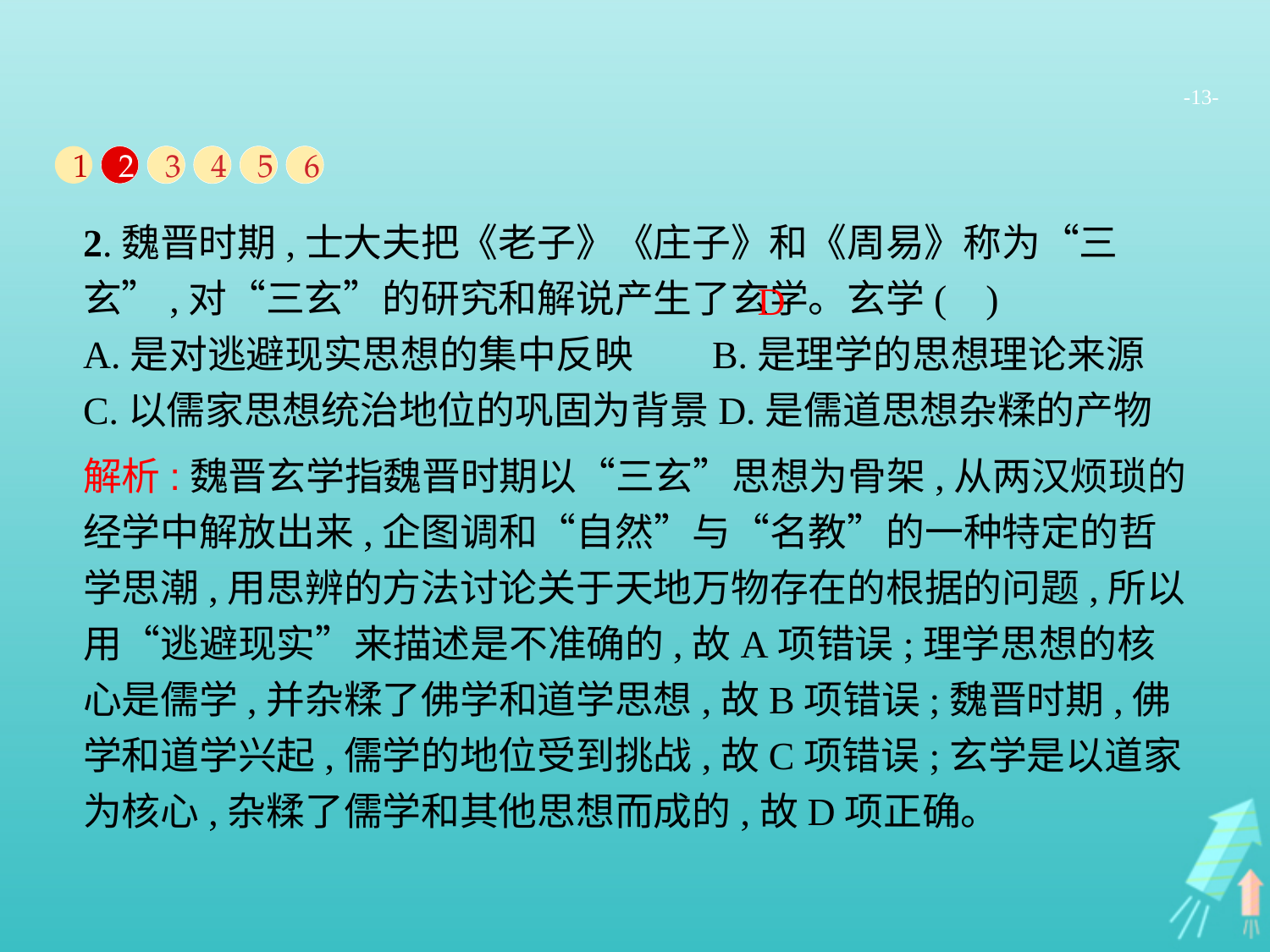

-13-
1
2
3
4
5
6
2.魏晋时期,士大夫把《老子》《庄子》和《周易》称为“三玄”,对“三玄”的研究和解说产生了玄学。玄学(    )
A.是对逃避现实思想的集中反映        B.是理学的思想理论来源
C.以儒家思想统治地位的巩固为背景D.是儒道思想杂糅的产物
D
解析:魏晋玄学指魏晋时期以“三玄”思想为骨架,从两汉烦琐的经学中解放出来,企图调和“自然”与“名教”的一种特定的哲学思潮,用思辨的方法讨论关于天地万物存在的根据的问题,所以用“逃避现实”来描述是不准确的,故A项错误;理学思想的核心是儒学,并杂糅了佛学和道学思想,故B项错误;魏晋时期,佛学和道学兴起,儒学的地位受到挑战,故C项错误;玄学是以道家为核心,杂糅了儒学和其他思想而成的,故D项正确。